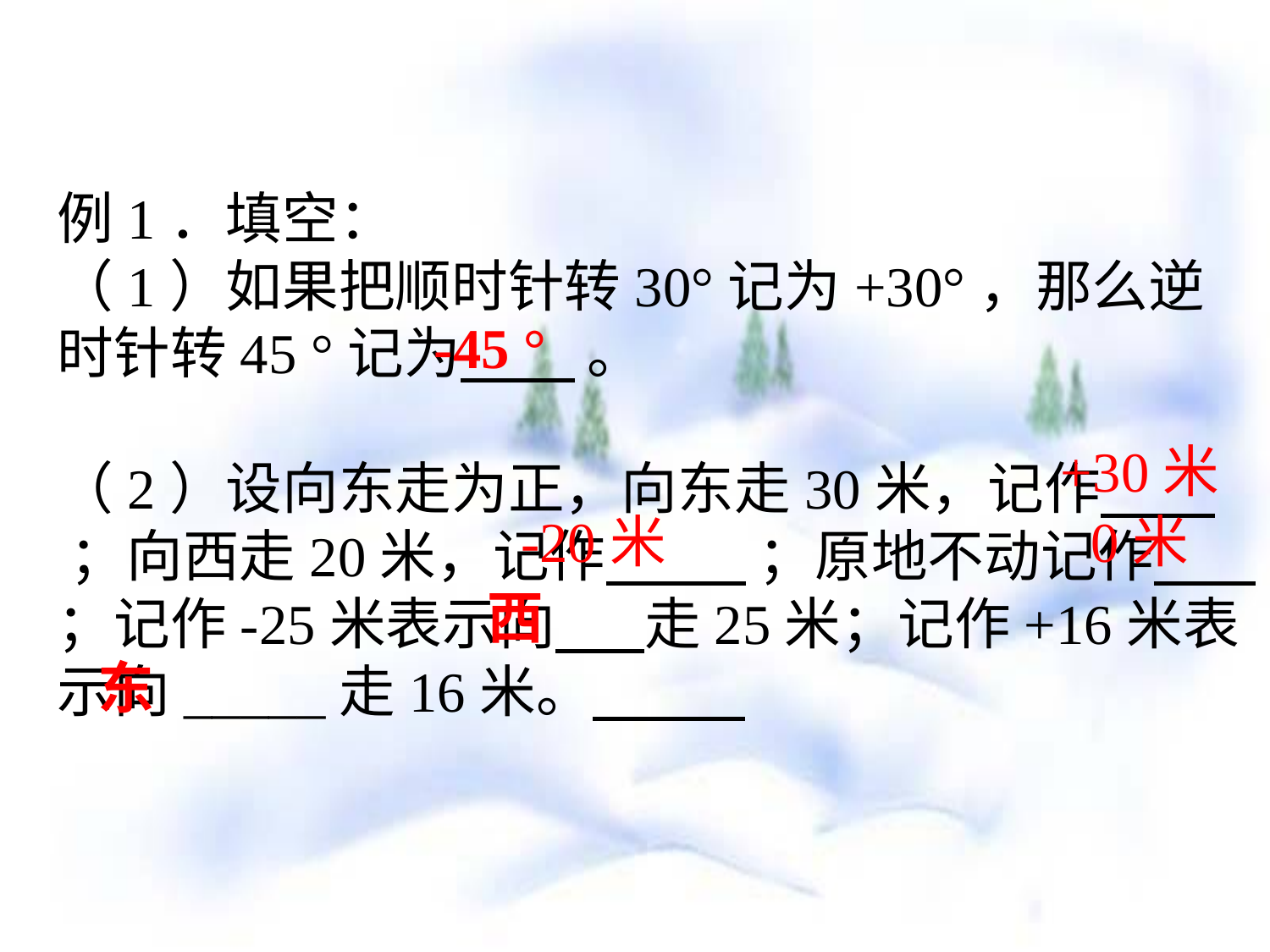

例1．填空：
（1）如果把顺时针转30°记为+30°，那么逆时针转45 °记为          。

（2）设向东走为正，向东走30米，记作           ；向西走20米，记作            ；原地不动记作         ；记作-25米表示向       走25米；记作+16米表示向_____走16米。
-45 °
+30米
-20米
0米
西
东